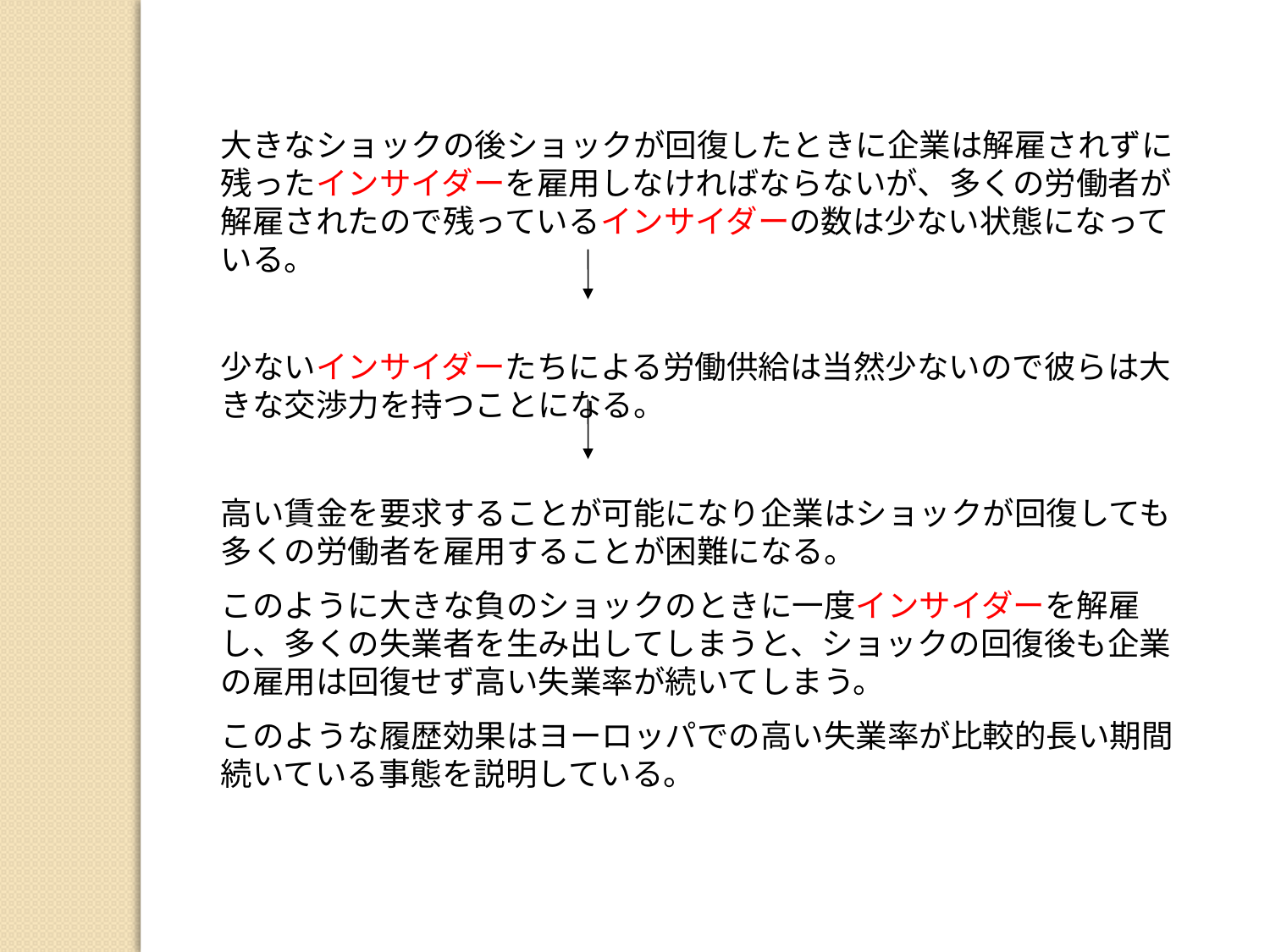

大きなショックの後ショックが回復したときに企業は解雇されずに残ったインサイダーを雇用しなければならないが、多くの労働者が解雇されたので残っているインサイダーの数は少ない状態になっている。

少ないインサイダーたちによる労働供給は当然少ないので彼らは大きな交渉力を持つことになる。

高い賃金を要求することが可能になり企業はショックが回復しても多くの労働者を雇用することが困難になる。
このように大きな負のショックのときに一度インサイダーを解雇し、多くの失業者を生み出してしまうと、ショックの回復後も企業の雇用は回復せず高い失業率が続いてしまう。
このような履歴効果はヨーロッパでの高い失業率が比較的長い期間続いている事態を説明している。